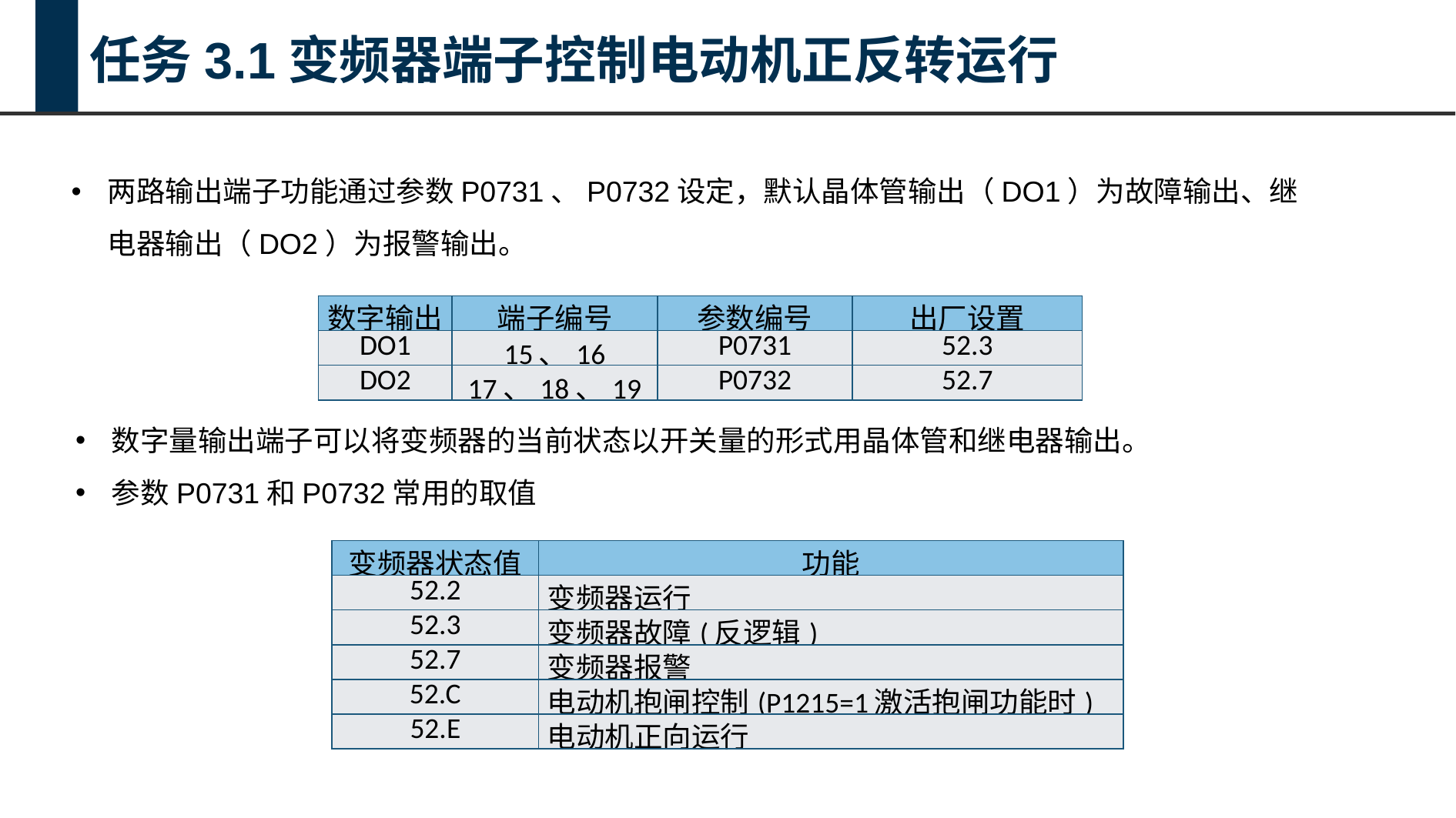

任务3.1变频器端子控制电动机正反转运行
两路输出端子功能通过参数P0731、P0732设定，默认晶体管输出（DO1）为故障输出、继电器输出（DO2）为报警输出。
| 数字输出 | 端子编号 | 参数编号 | 出厂设置 |
| --- | --- | --- | --- |
| DO1 | 15、16 | P0731 | 52.3 |
| DO2 | 17、18、19 | P0732 | 52.7 |
数字量输出端子可以将变频器的当前状态以开关量的形式用晶体管和继电器输出。
参数P0731和P0732常用的取值
| 变频器状态值 | 功能 |
| --- | --- |
| 52.2 | 变频器运行 |
| 52.3 | 变频器故障(反逻辑) |
| 52.7 | 变频器报警 |
| 52.C | 电动机抱闸控制(P1215=1激活抱闸功能时) |
| 52.E | 电动机正向运行 |